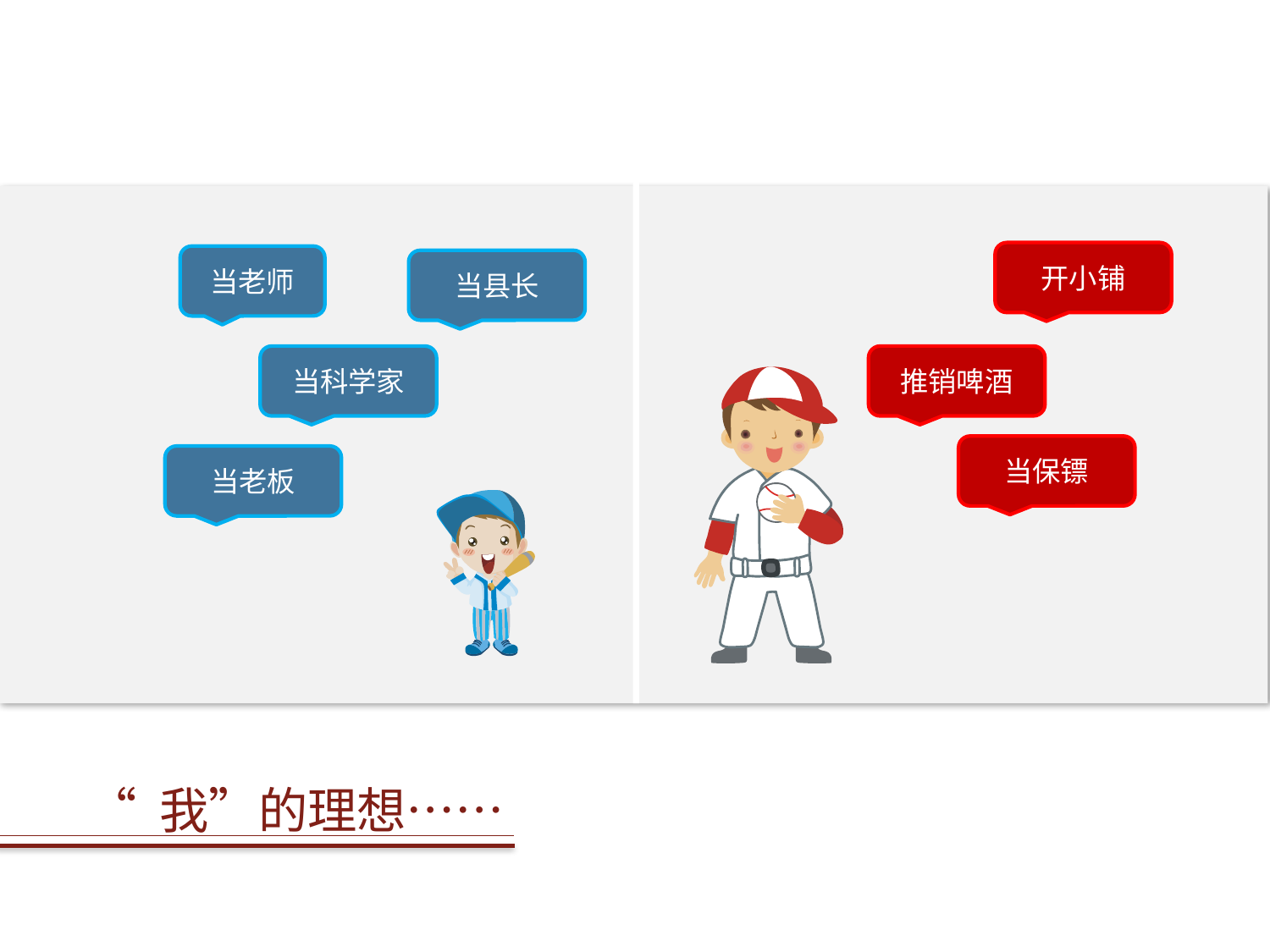

开小铺
当老师
当县长
当科学家
推销啤酒

当保镖
当老板

“ 我”的理想……